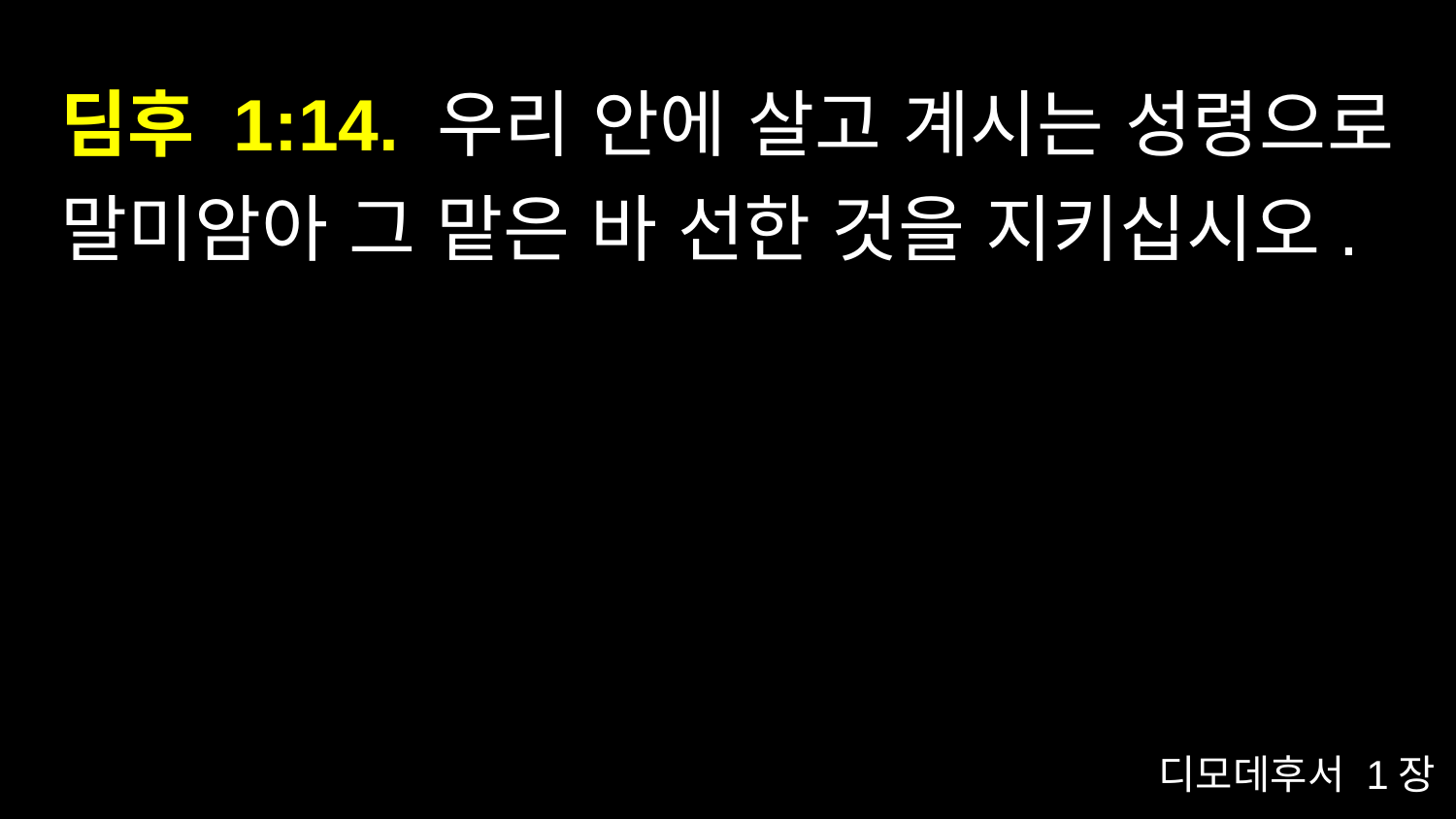

# 딤후 1:14. 우리 안에 살고 계시는 성령으로 말미암아 그 맡은 바 선한 것을 지키십시오.
디모데후서 1장